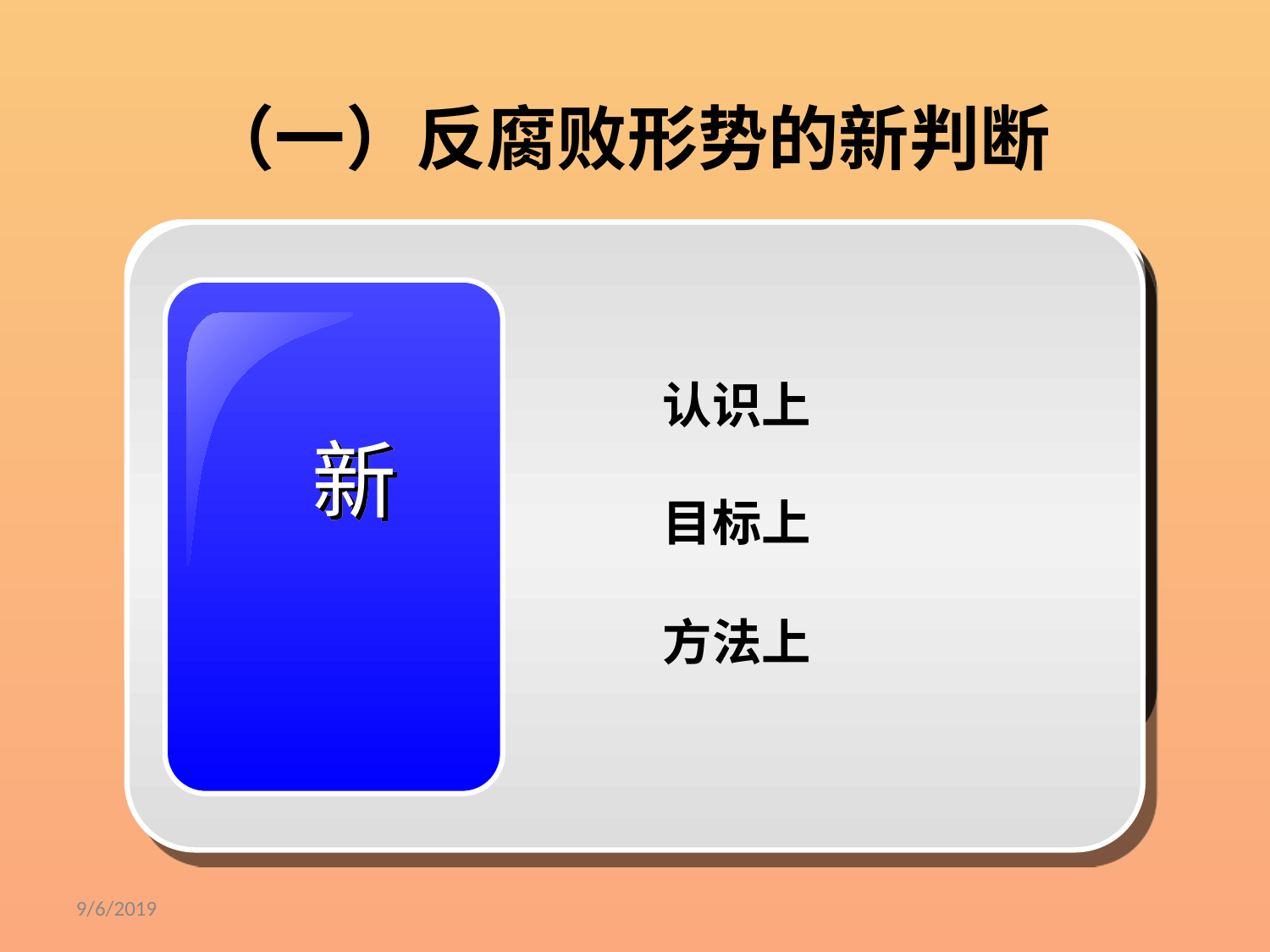

# （一）反腐败形势的新判断

底线

底线

新

        认识上

        目标上

        方法上

9/6/2019